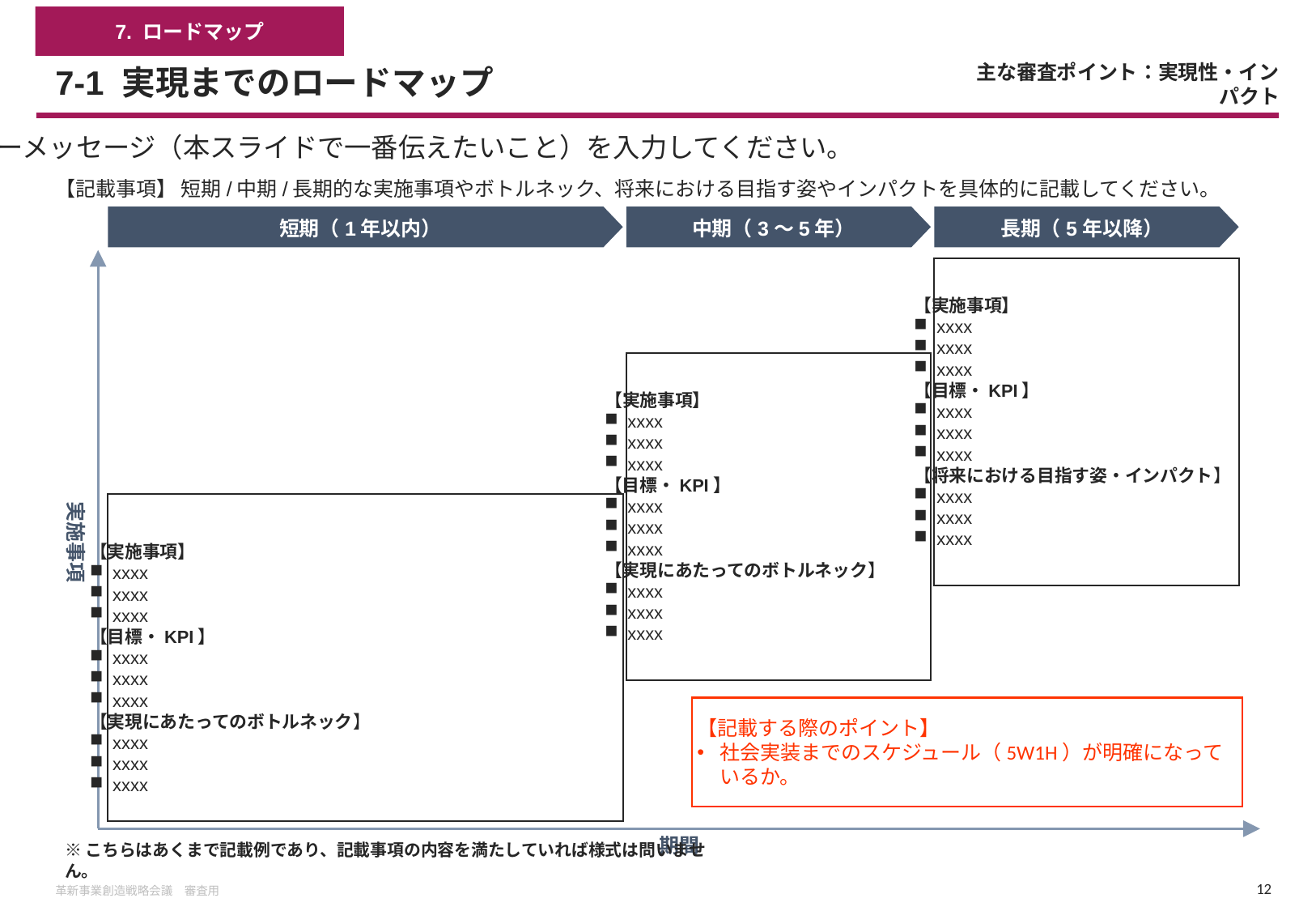

7. ロードマップ
# 7-1 実現までのロードマップ
主な審査ポイント：実現性・インパクト
キーメッセージ（本スライドで一番伝えたいこと）を入力してください。
【記載事項】 短期/中期/長期的な実施事項やボトルネック、将来における目指す姿やインパクトを具体的に記載してください。
短期（1年以内）
中期（3～5年）
長期（5年以降）

【実施事項】
xxxx
xxxx
xxxx
【目標・KPI】
xxxx
xxxx
xxxx
【将来における目指す姿・インパクト】
xxxx
xxxx
xxxx

【実施事項】
xxxx
xxxx
xxxx
【目標・KPI】
xxxx
xxxx
xxxx
【実現にあたってのボトルネック】
xxxx
xxxx
xxxx

実施事項
【実施事項】
xxxx
xxxx
xxxx
【目標・KPI】
xxxx
xxxx
xxxx
【実現にあたってのボトルネック】
xxxx
xxxx
xxxx
【記載する際のポイント】
社会実装までのスケジュール（5W1H）が明確になっているか。
期間
※こちらはあくまで記載例であり、記載事項の内容を満たしていれば様式は問いません。
革新事業創造戦略会議　審査用